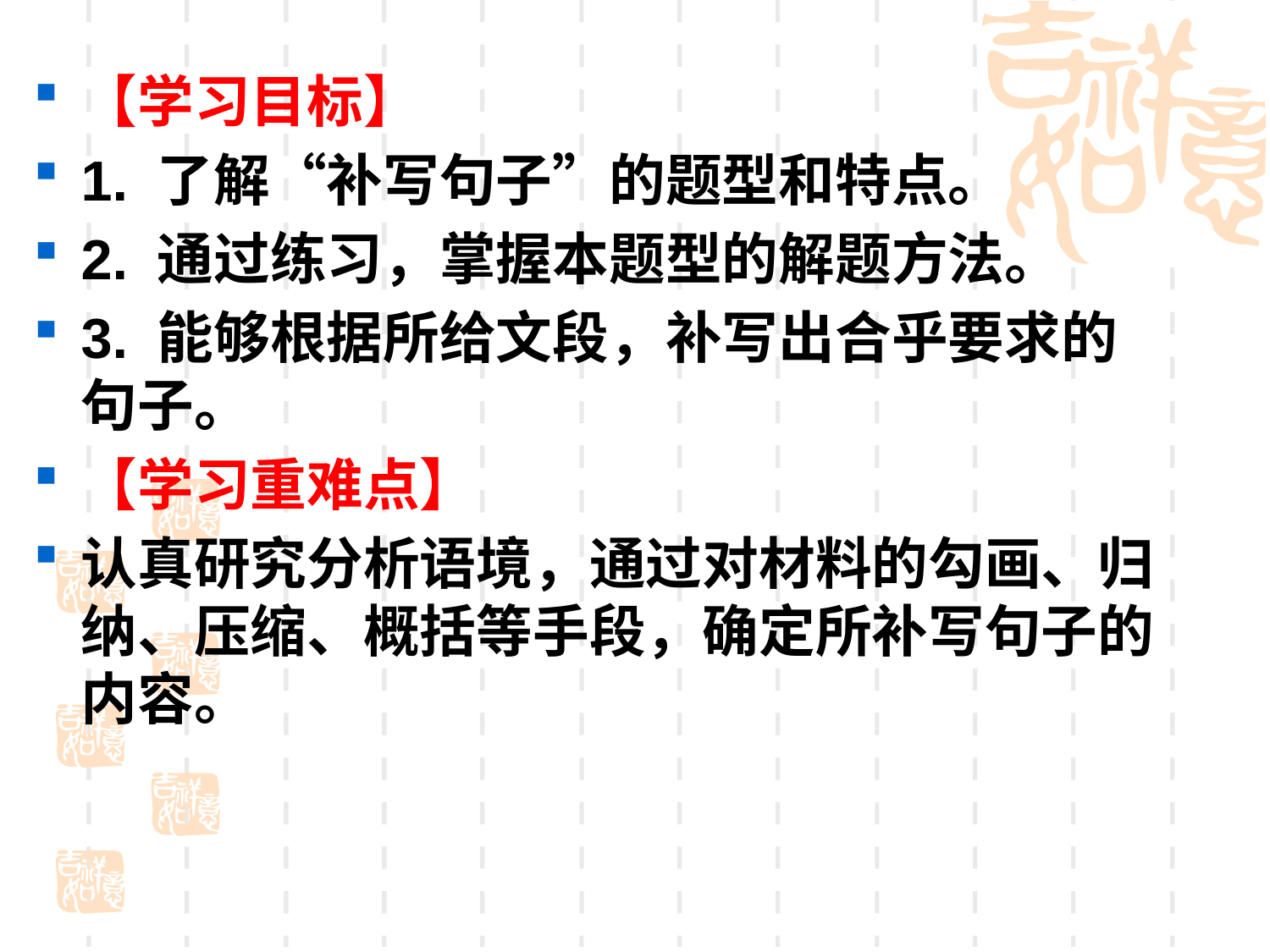

【学习目标】
1. 了解“补写句子”的题型和特点。
2. 通过练习，掌握本题型的解题方法。
3. 能够根据所给文段，补写出合乎要求的句子。
【学习重难点】
认真研究分析语境，通过对材料的勾画、归纳、压缩、概括等手段，确定所补写句子的内容。